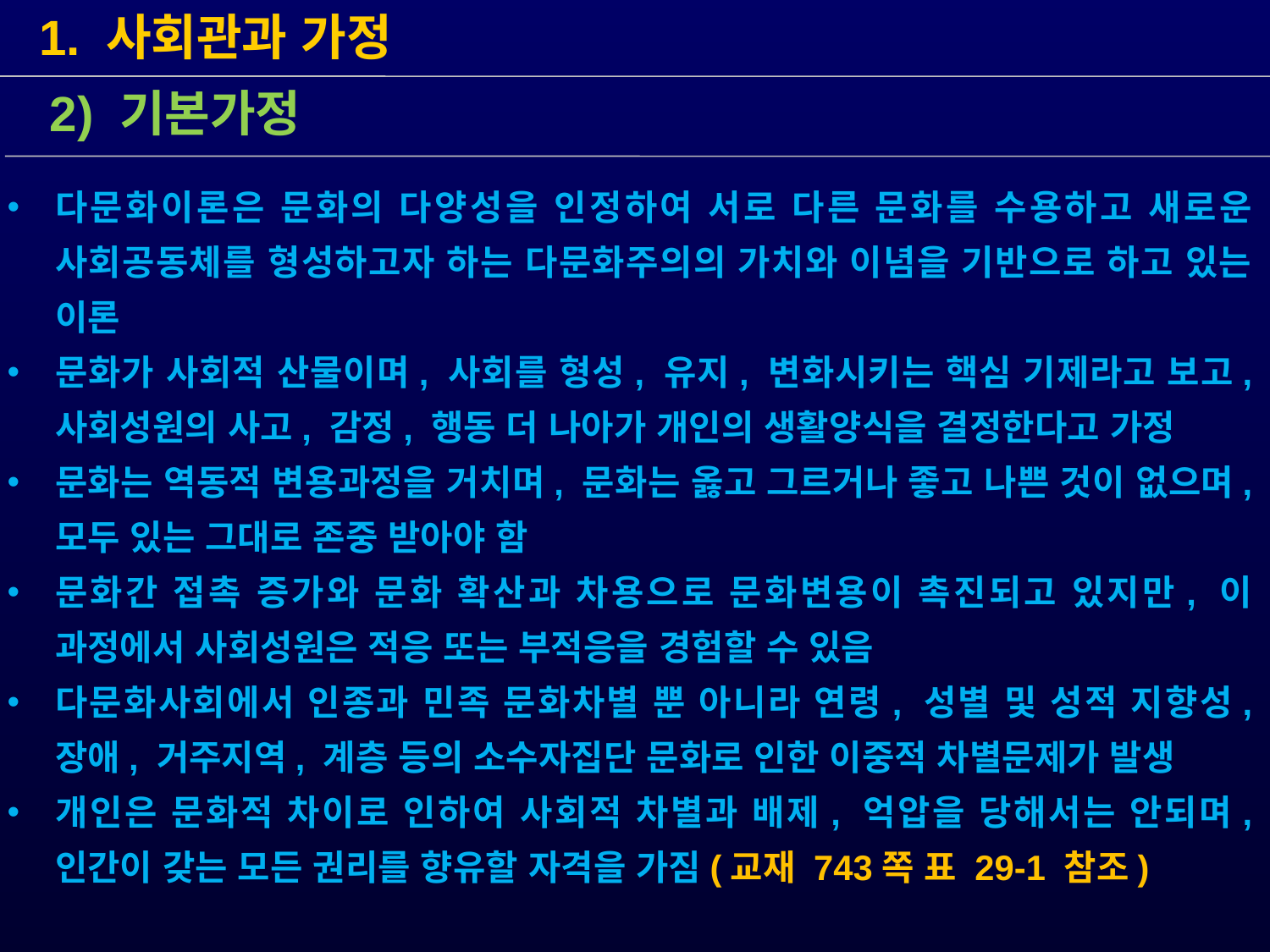

1. 사회관과 가정

다문화이론은 문화의 다양성을 인정하여 서로 다른 문화를 수용하고 새로운 사회공동체를 형성하고자 하는 다문화주의의 가치와 이념을 기반으로 하고 있는 이론
문화가 사회적 산물이며, 사회를 형성, 유지, 변화시키는 핵심 기제라고 보고, 사회성원의 사고, 감정, 행동 더 나아가 개인의 생활양식을 결정한다고 가정
문화는 역동적 변용과정을 거치며, 문화는 옳고 그르거나 좋고 나쁜 것이 없으며, 모두 있는 그대로 존중 받아야 함
문화간 접촉 증가와 문화 확산과 차용으로 문화변용이 촉진되고 있지만, 이 과정에서 사회성원은 적응 또는 부적응을 경험할 수 있음
다문화사회에서 인종과 민족 문화차별 뿐 아니라 연령, 성별 및 성적 지향성, 장애, 거주지역, 계층 등의 소수자집단 문화로 인한 이중적 차별문제가 발생
개인은 문화적 차이로 인하여 사회적 차별과 배제, 억압을 당해서는 안되며, 인간이 갖는 모든 권리를 향유할 자격을 가짐(교재 743쪽 표 29-1 참조)
  2) 기본가정